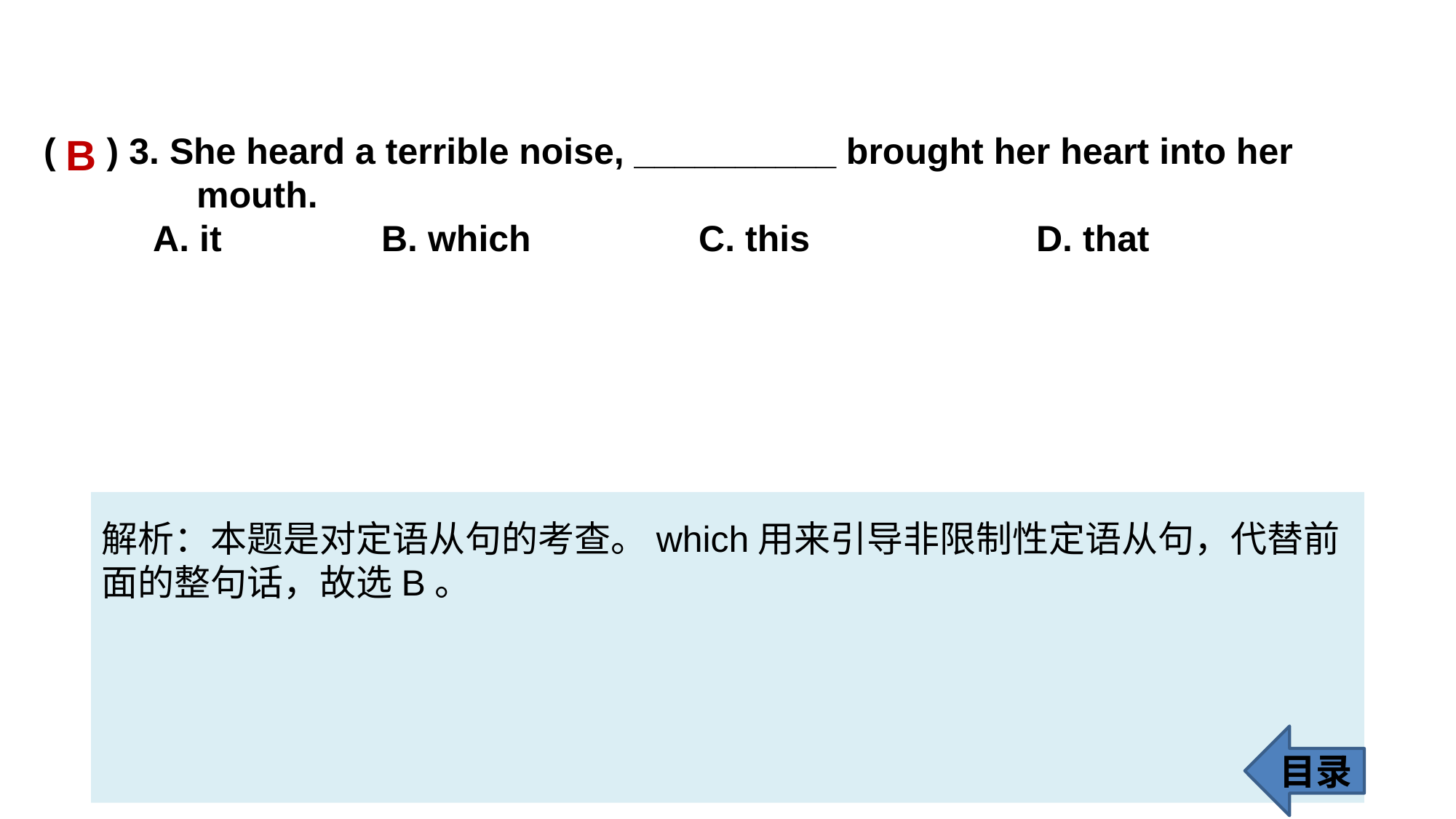

(     ) 3. She heard a terrible noise, __________ brought her heart into her
               mouth.
	A. it		 B. which 		C. this		 D. that
B

解析：本题是对定语从句的考查。which用来引导非限制性定语从句，代替前
面的整句话，故选B。
目录
62